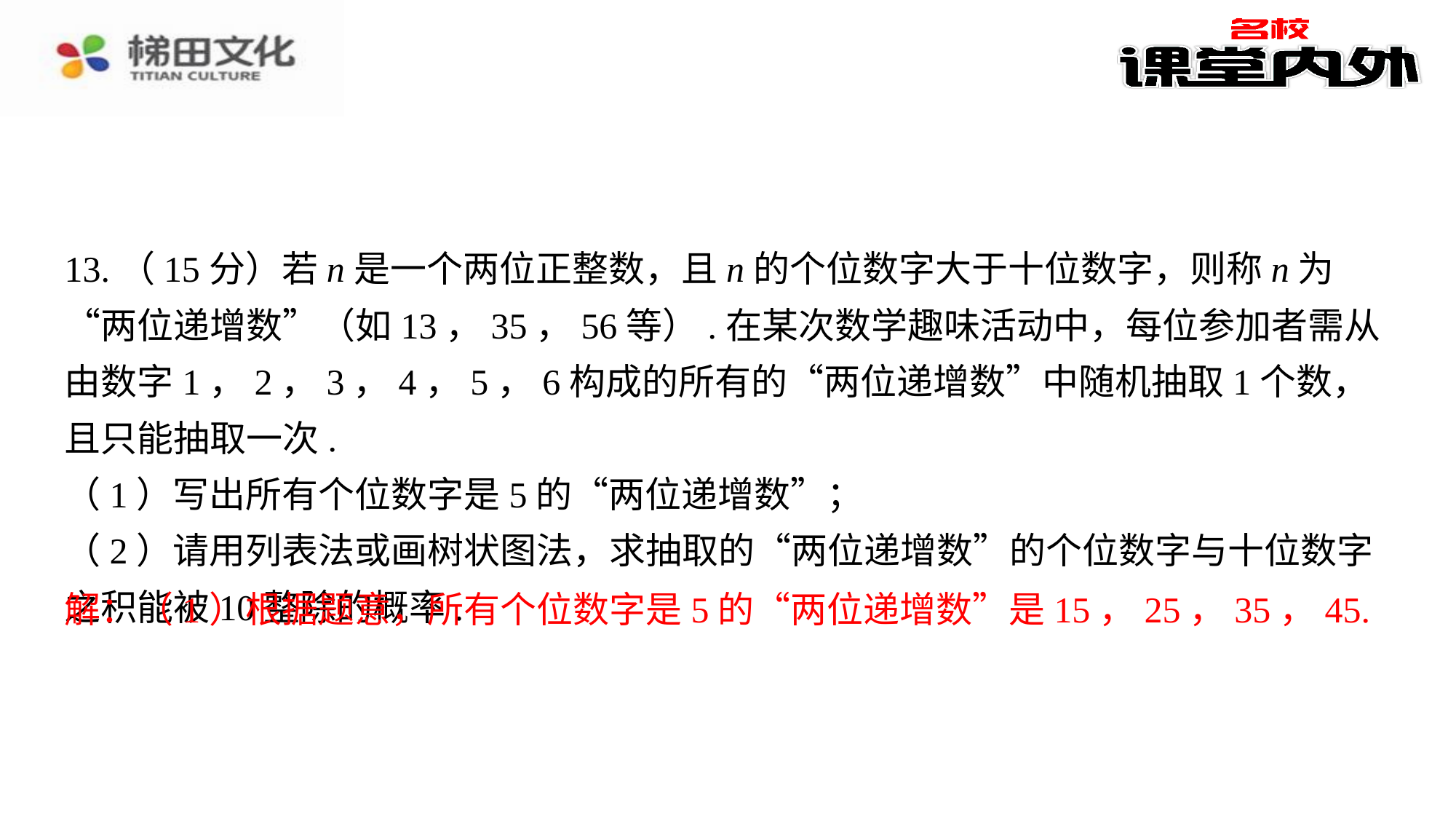

13.（15分）若n是一个两位正整数，且n的个位数字大于十位数字，则称n为“两位递增数”（如13，35，56等）.在某次数学趣味活动中，每位参加者需从由数字1，2，3，4，5，6构成的所有的“两位递增数”中随机抽取1个数，且只能抽取一次.
（1）写出所有个位数字是5的“两位递增数”；
（2）请用列表法或画树状图法，求抽取的“两位递增数”的个位数字与十位数字之积能被10整除的概率.
解：（1）根据题意，所有个位数字是5的“两位递增数”是15，25，35，45.⁠
解：（1）根据题意，所有个位数字是5的“两位递增数”是15，25，35，45.